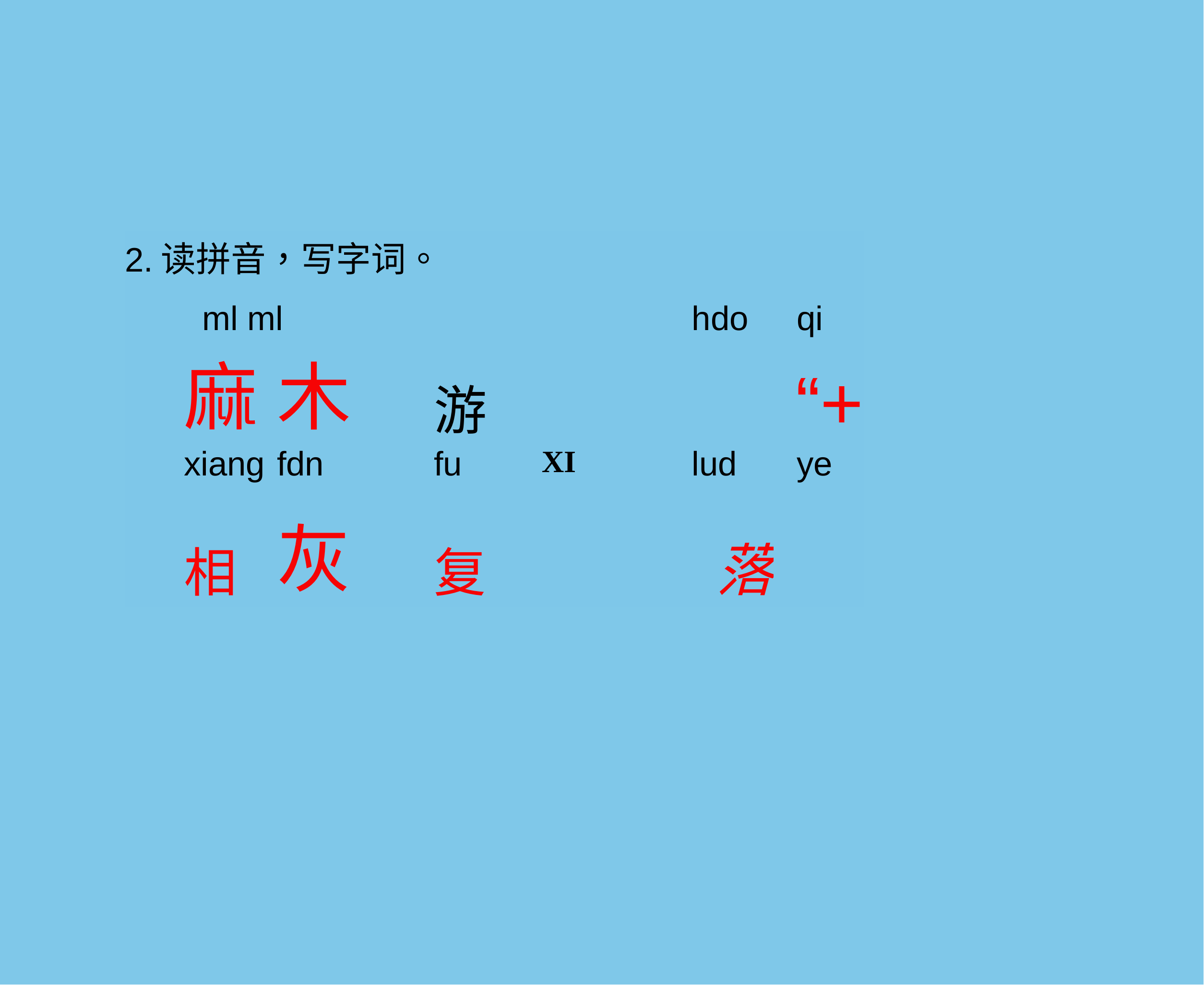

| 2.读拼音，写字词。 ml ml |  |  |  |  |  | hdo |  | qi |
| --- | --- | --- | --- | --- | --- | --- | --- | --- |
|  | 麻 | 木 |  | 游 |  |  |  | “+ |
|  | xiang | fdn |  | fu | XI | lud |  | ye |
|  | 相 | 灰 |  | 复 |  |  | 落 |  |